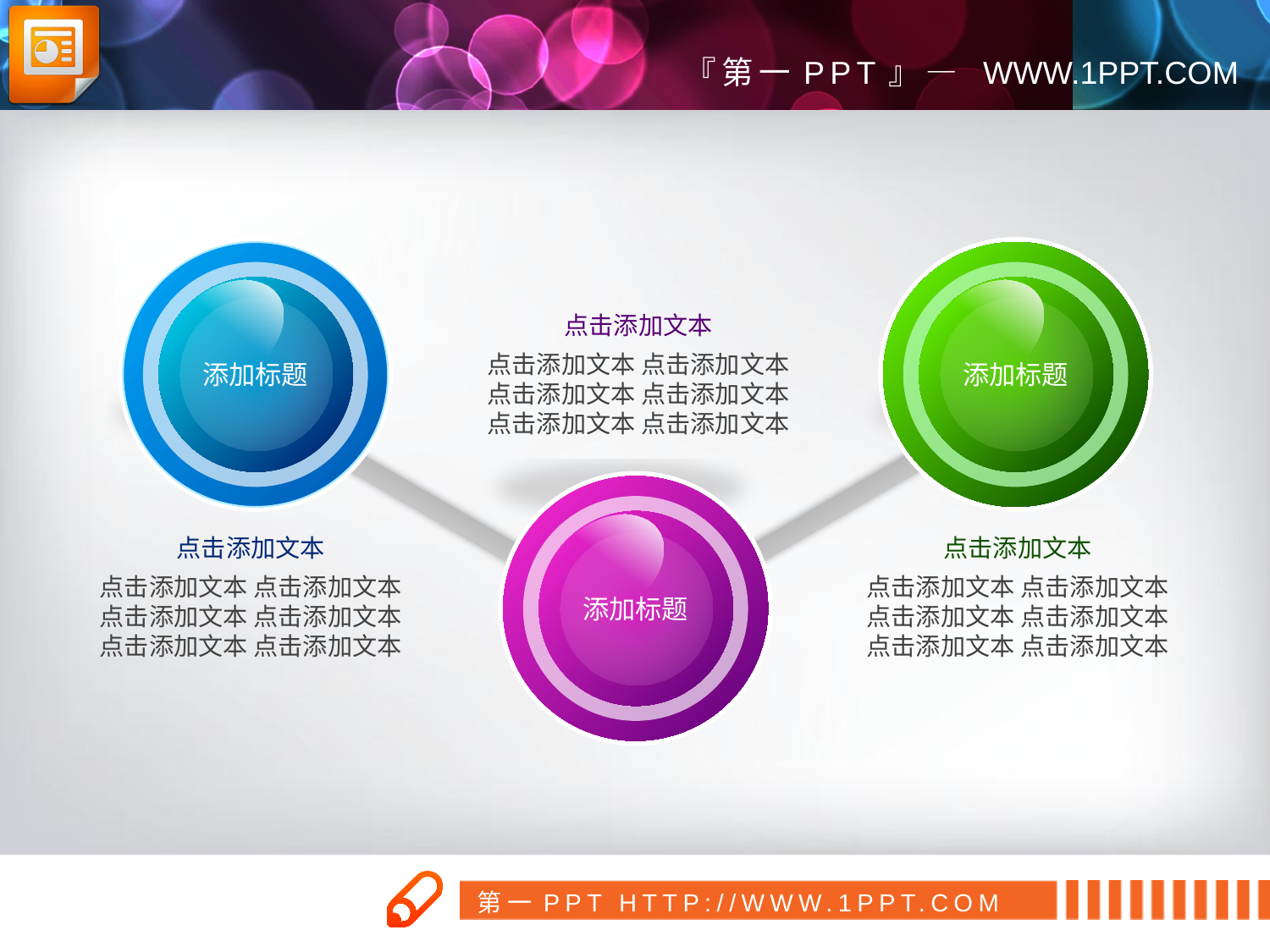

点击添加文本
点击添加文本 点击添加文本
点击添加文本 点击添加文本
点击添加文本 点击添加文本
添加标题
添加标题

点击添加文本
点击添加文本
点击添加文本 点击添加文本
点击添加文本 点击添加文本
点击添加文本 点击添加文本
点击添加文本 点击添加文本
点击添加文本 点击添加文本
点击添加文本 点击添加文本
添加标题
第一PPT模板网
www.1ppt.com/tubiao